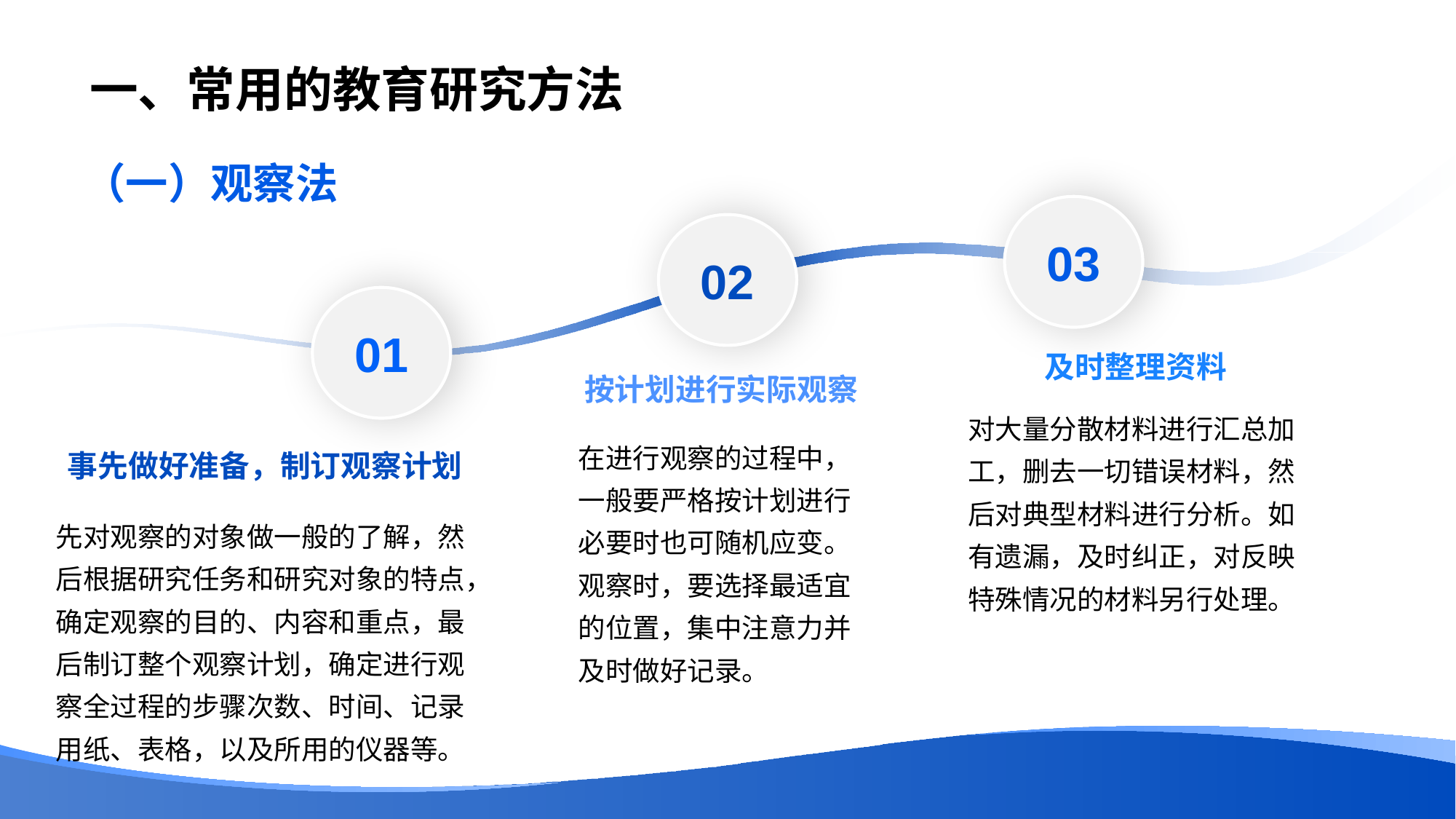

# 一、常用的教育研究方法

01
事先做好准备，制订观察计划
先对观察的对象做一般的了解，然后根据研究任务和研究对象的特点，确定观察的目的、内容和重点，最后制订整个观察计划，确定进行观察全过程的步骤次数、时间、记录用纸、表格，以及所用的仪器等。
03
及时整理资料
对大量分散材料进行汇总加工，删去一切错误材料，然后对典型材料进行分析。如有遗漏，及时纠正，对反映特殊情况的材料另行处理。
02
按计划进行实际观察
在进行观察的过程中，一般要严格按计划进行必要时也可随机应变。观察时，要选择最适宜的位置，集中注意力并及时做好记录。
（一）观察法